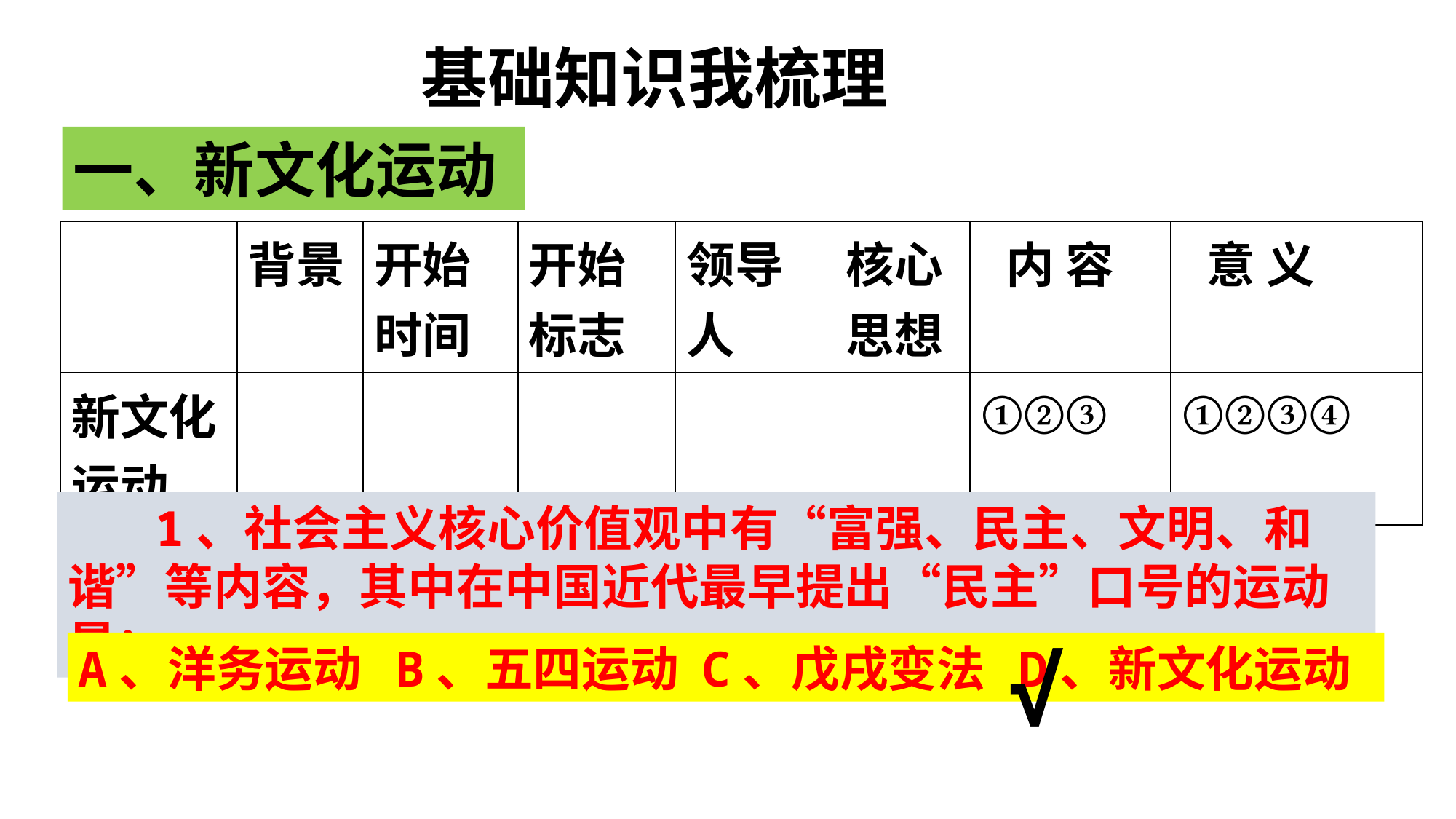

基础知识我梳理
一、新文化运动
|  | 背景 | 开始时间 | 开始标志 | 领导人 | 核心思想 | 内 容 | 意 义 |
| --- | --- | --- | --- | --- | --- | --- | --- |
| 新文化运动 |  |  |  |  |  | ①②③ | ①②③④ |
   1、社会主义核心价值观中有“富强、民主、文明、和谐”等内容，其中在中国近代最早提出“民主”口号的运动是：
√
A、洋务运动  B、五四运动 C、戊戌变法  D、新文化运动